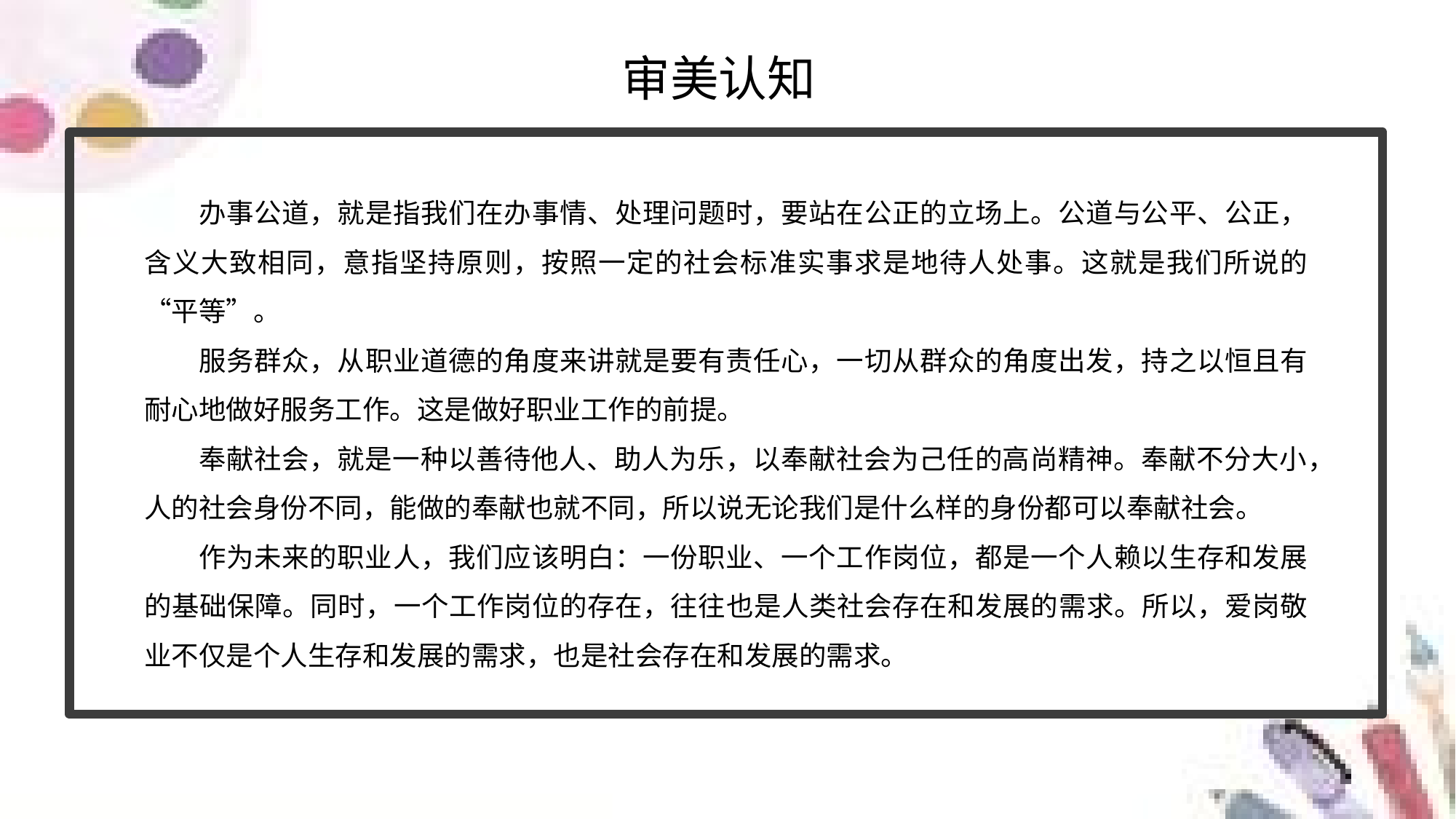

审美认知

办事公道，就是指我们在办事情、处理问题时，要站在公正的立场上。公道与公平、公正，含义大致相同，意指坚持原则，按照一定的社会标准实事求是地待人处事。这就是我们所说的“平等”。
服务群众，从职业道德的角度来讲就是要有责任心，一切从群众的角度出发，持之以恒且有耐心地做好服务工作。这是做好职业工作的前提。
奉献社会，就是一种以善待他人、助人为乐，以奉献社会为己任的高尚精神。奉献不分大小，人的社会身份不同，能做的奉献也就不同，所以说无论我们是什么样的身份都可以奉献社会。
作为未来的职业人，我们应该明白：一份职业、一个工作岗位，都是一个人赖以生存和发展的基础保障。同时，一个工作岗位的存在，往往也是人类社会存在和发展的需求。所以，爱岗敬业不仅是个人生存和发展的需求，也是社会存在和发展的需求。